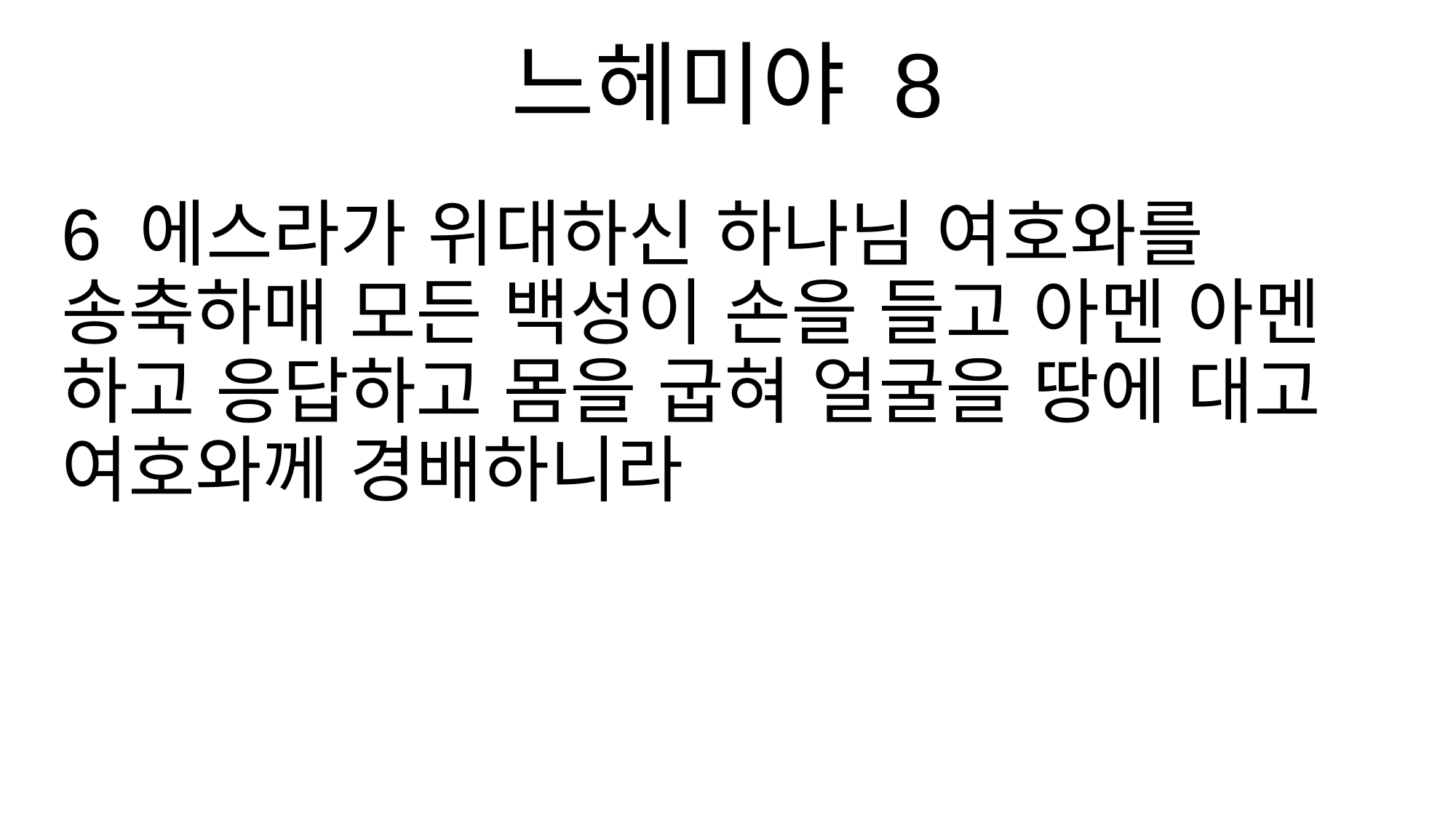

느헤미야 8
6 에스라가 위대하신 하나님 여호와를 송축하매 모든 백성이 손을 들고 아멘 아멘 하고 응답하고 몸을 굽혀 얼굴을 땅에 대고 여호와께 경배하니라